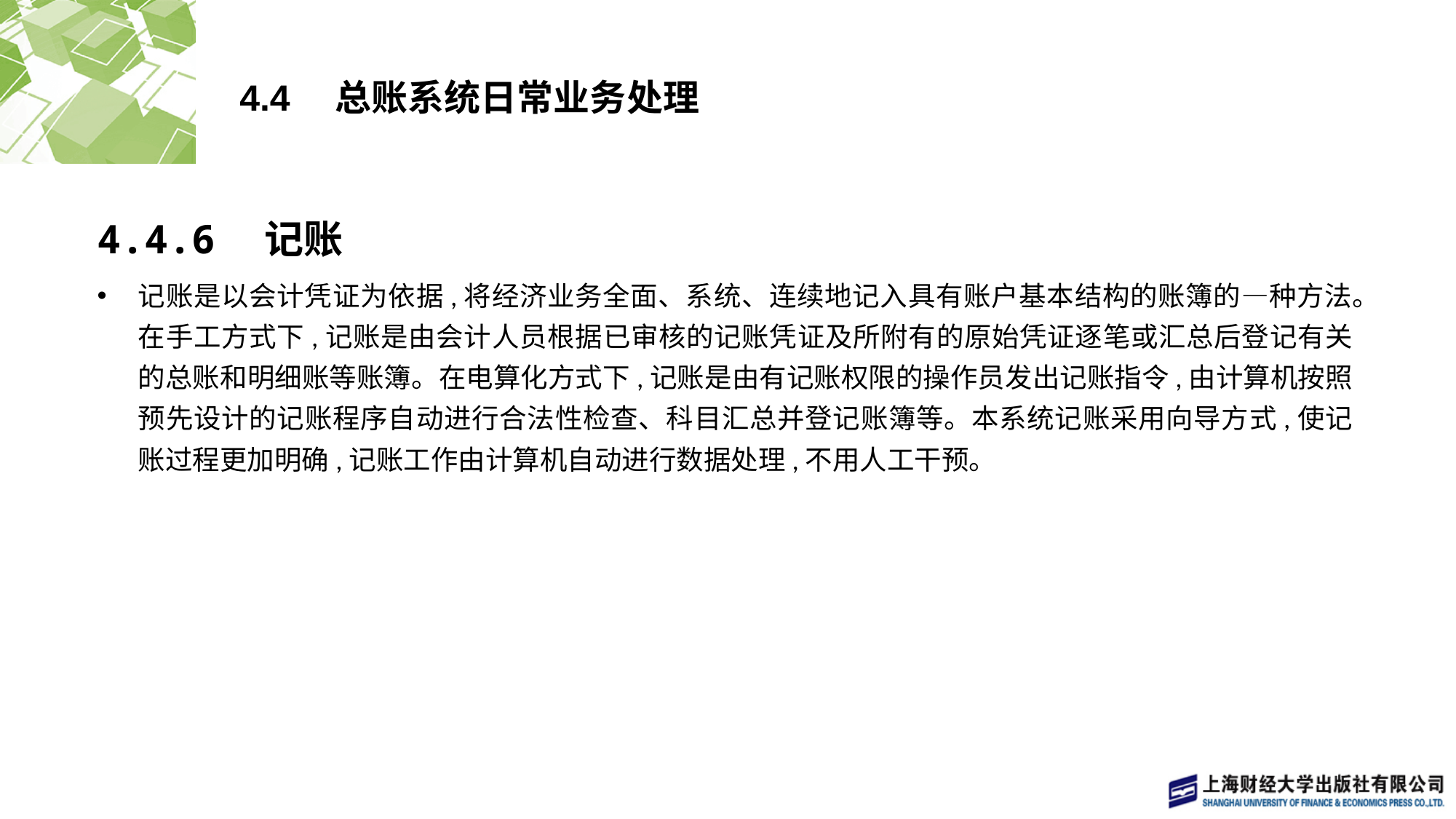

# 4.4　总账系统日常业务处理
4.4.6　记账
记账是以会计凭证为依据,将经济业务全面、系统、连续地记入具有账户基本结构的账簿的—种方法。在手工方式下,记账是由会计人员根据已审核的记账凭证及所附有的原始凭证逐笔或汇总后登记有关的总账和明细账等账簿。在电算化方式下,记账是由有记账权限的操作员发出记账指令,由计算机按照预先设计的记账程序自动进行合法性检查、科目汇总并登记账簿等。本系统记账采用向导方式,使记账过程更加明确,记账工作由计算机自动进行数据处理,不用人工干预。